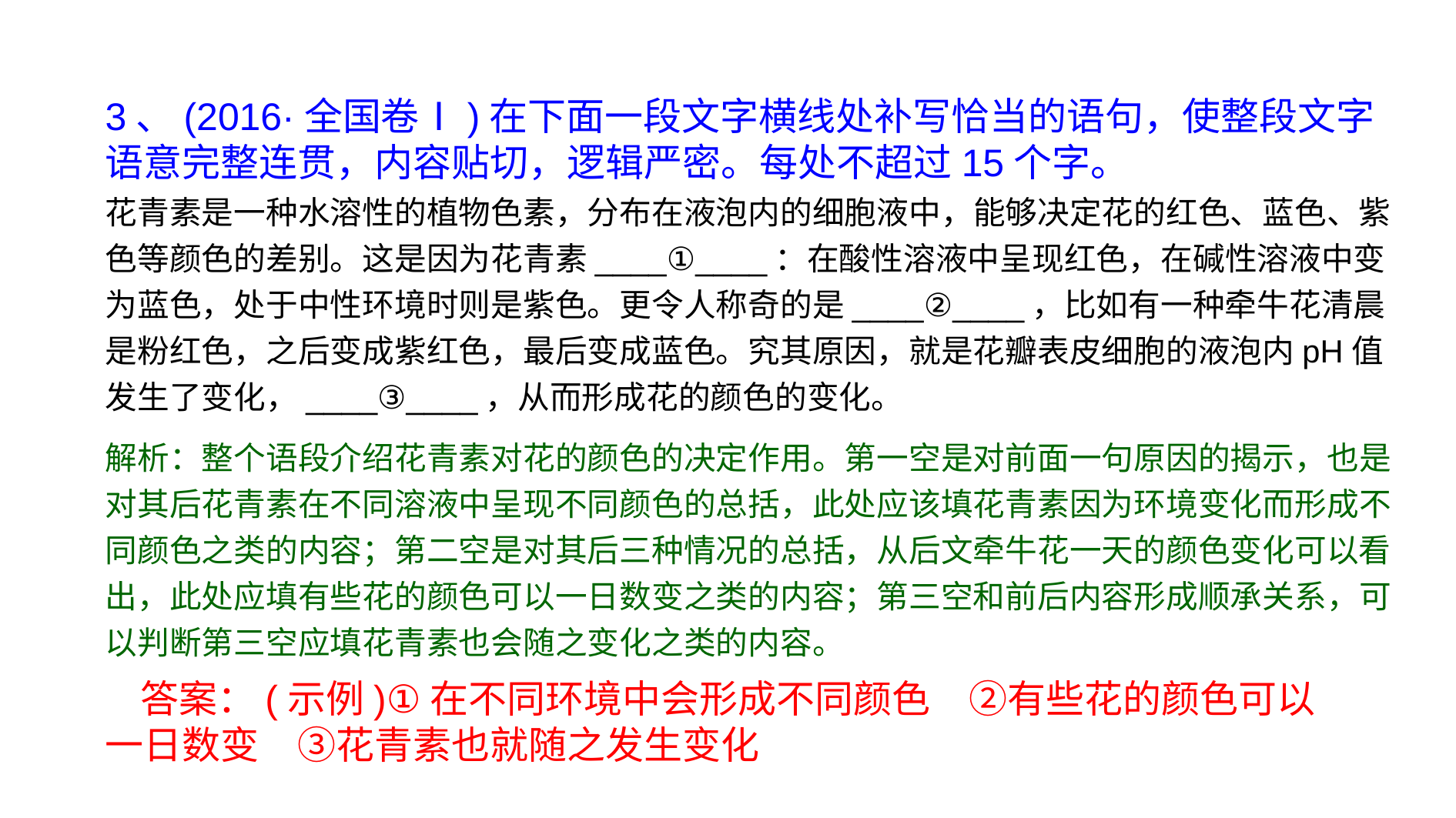

3、(2016·全国卷Ⅰ)在下面一段文字横线处补写恰当的语句，使整段文字语意完整连贯，内容贴切，逻辑严密。每处不超过15个字。
花青素是一种水溶性的植物色素，分布在液泡内的细胞液中，能够决定花的红色、蓝色、紫色等颜色的差别。这是因为花青素____①____：在酸性溶液中呈现红色，在碱性溶液中变为蓝色，处于中性环境时则是紫色。更令人称奇的是____②____，比如有一种牵牛花清晨是粉红色，之后变成紫红色，最后变成蓝色。究其原因，就是花瓣表皮细胞的液泡内pH值发生了变化，____③____，从而形成花的颜色的变化。
解析：整个语段介绍花青素对花的颜色的决定作用。第一空是对前面一句原因的揭示，也是对其后花青素在不同溶液中呈现不同颜色的总括，此处应该填花青素因为环境变化而形成不同颜色之类的内容；第二空是对其后三种情况的总括，从后文牵牛花一天的颜色变化可以看出，此处应填有些花的颜色可以一日数变之类的内容；第三空和前后内容形成顺承关系，可以判断第三空应填花青素也会随之变化之类的内容。
   答案：(示例)①在不同环境中会形成不同颜色　②有些花的颜色可以一日数变　③花青素也就随之发生变化